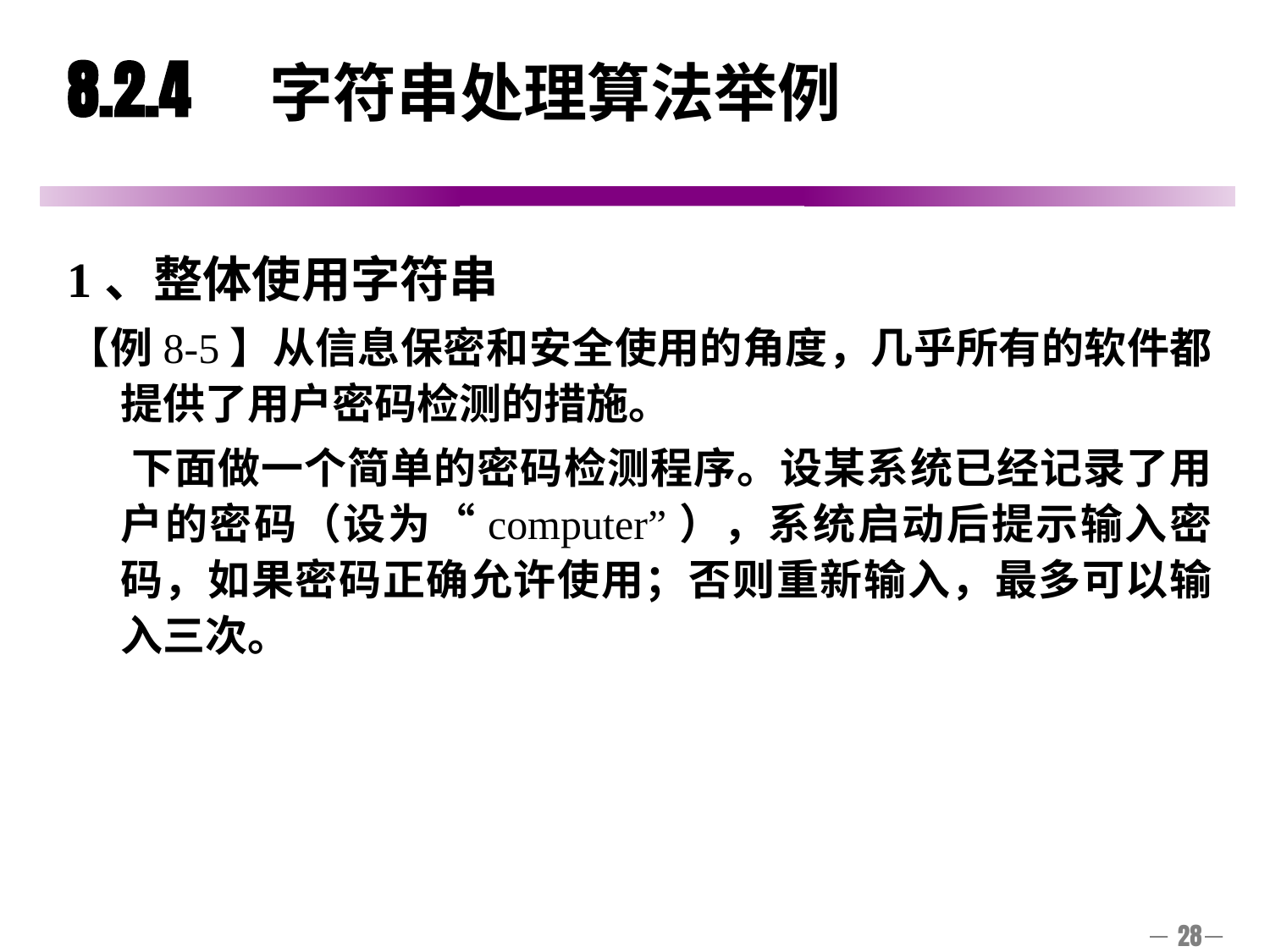

# 8.2.4　字符串处理算法举例
1、整体使用字符串
【例8-5】从信息保密和安全使用的角度，几乎所有的软件都提供了用户密码检测的措施。
     下面做一个简单的密码检测程序。设某系统已经记录了用户的密码（设为“computer”），系统启动后提示输入密码，如果密码正确允许使用；否则重新输入，最多可以输入三次。
－28－